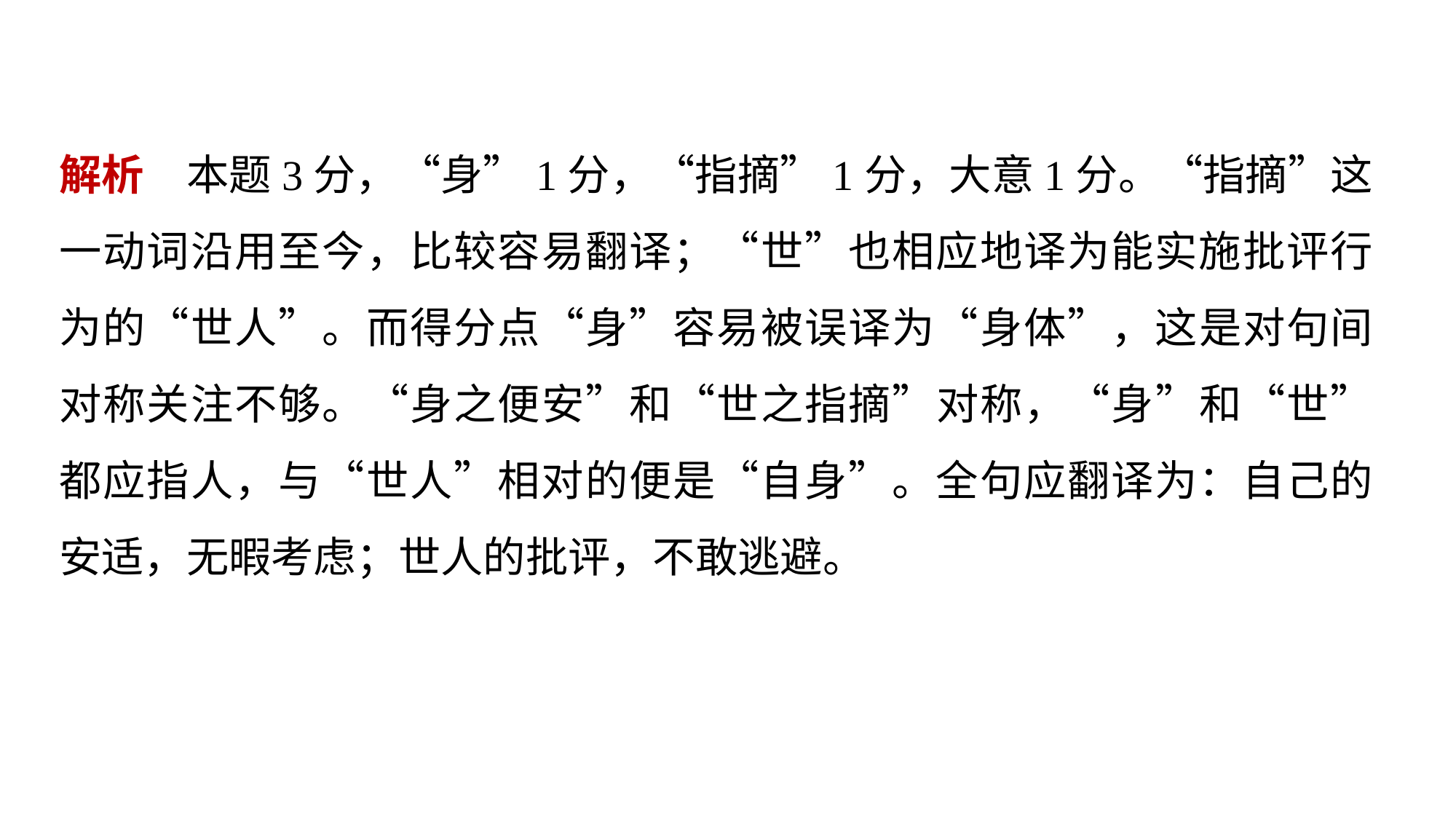

解析　本题3分，“身”1分，“指摘”1分，大意1分。“指摘”这一动词沿用至今，比较容易翻译；“世”也相应地译为能实施批评行为的“世人”。而得分点“身”容易被误译为“身体”，这是对句间对称关注不够。“身之便安”和“世之指摘”对称，“身”和“世”都应指人，与“世人”相对的便是“自身”。全句应翻译为：自己的安适，无暇考虑；世人的批评，不敢逃避。